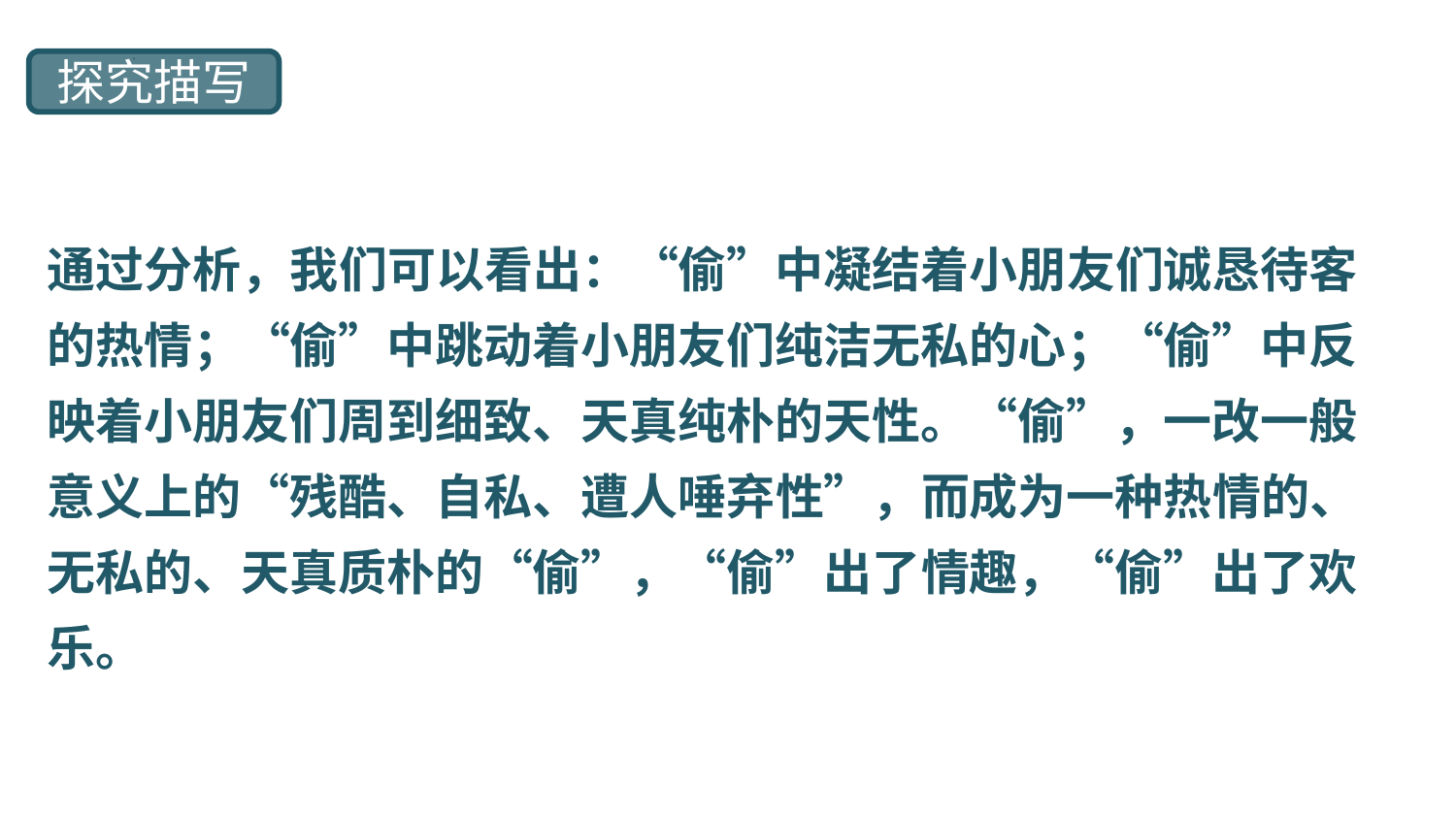

探究描写
通过分析，我们可以看出：“偷”中凝结着小朋友们诚恳待客的热情；“偷”中跳动着小朋友们纯洁无私的心；“偷”中反映着小朋友们周到细致、天真纯朴的天性。“偷”，一改一般意义上的“残酷、自私、遭人唾弃性”，而成为一种热情的、无私的、天真质朴的“偷”，“偷”出了情趣，“偷”出了欢乐。